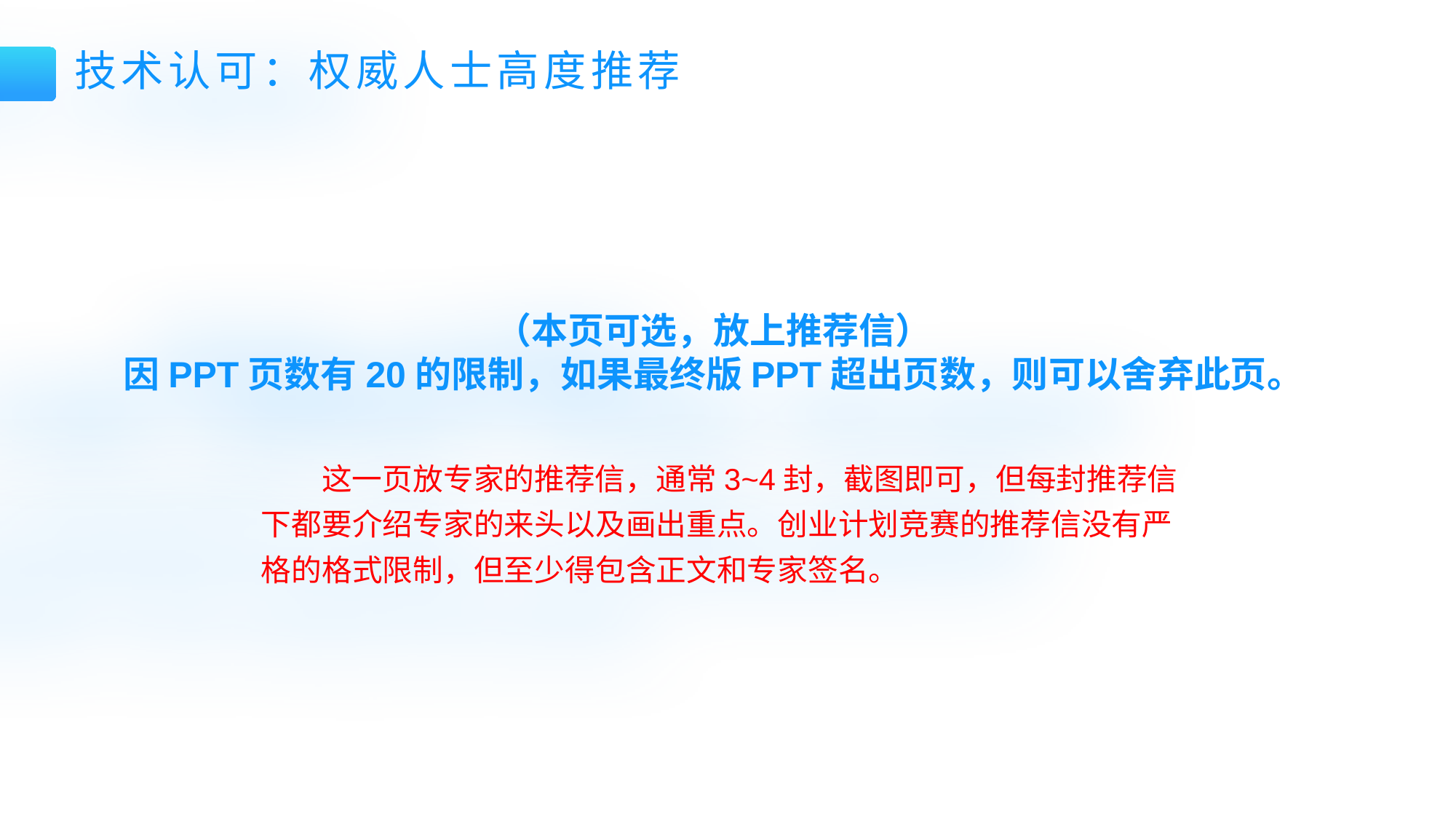

技术认可：权威人士高度推荐

（本页可选，放上推荐信）
因PPT页数有20的限制，如果最终版PPT超出页数，则可以舍弃此页。
这一页放专家的推荐信，通常3~4封，截图即可，但每封推荐信下都要介绍专家的来头以及画出重点。创业计划竞赛的推荐信没有严格的格式限制，但至少得包含正文和专家签名。